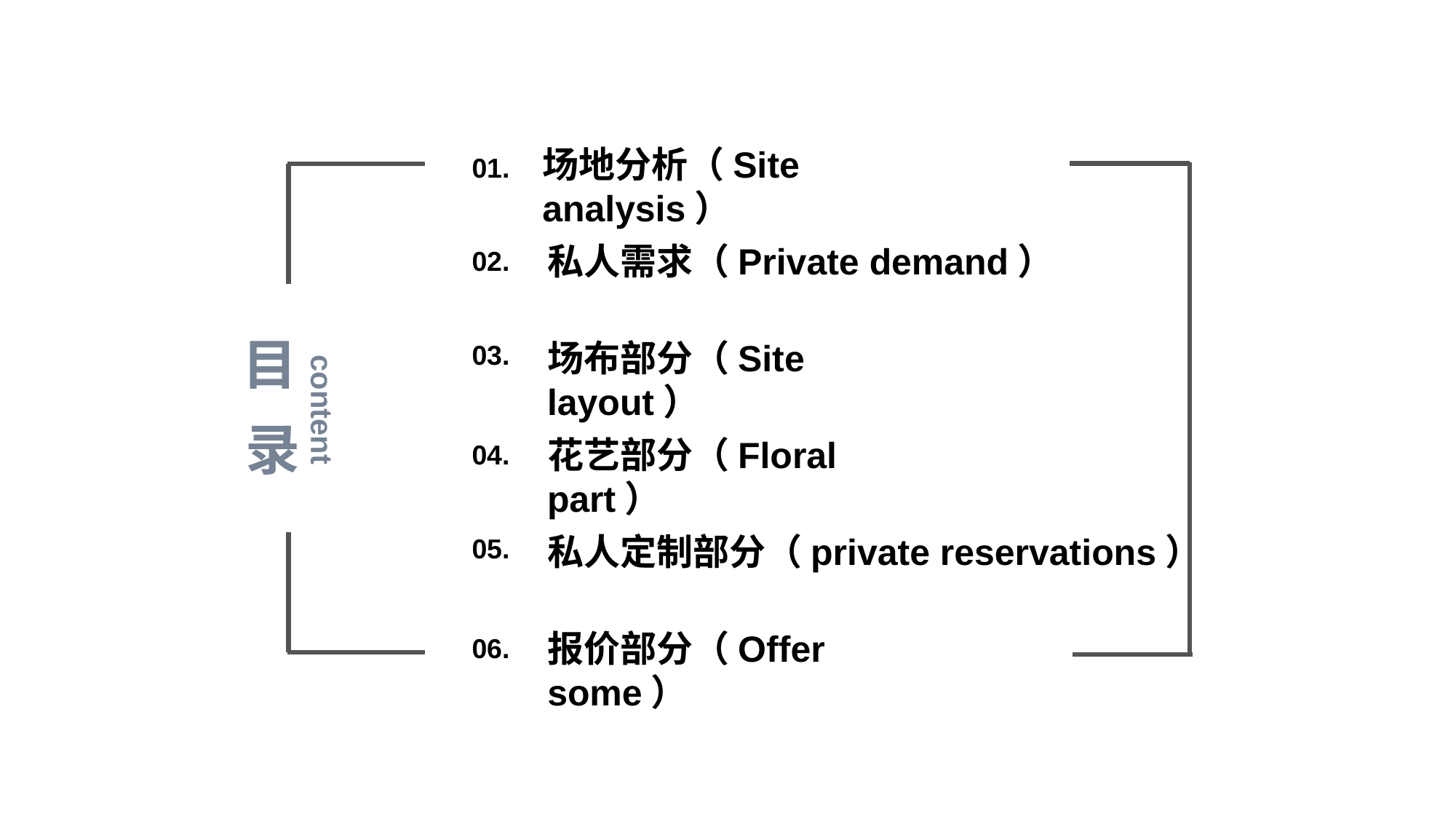

场地分析（Site analysis）
01.
私人需求（Private demand）
02.

目
场布部分（Site layout）
03.
content
录
花艺部分（Floral part）
04.
私人定制部分（private reservations）
05.
报价部分（Offer some）
06.